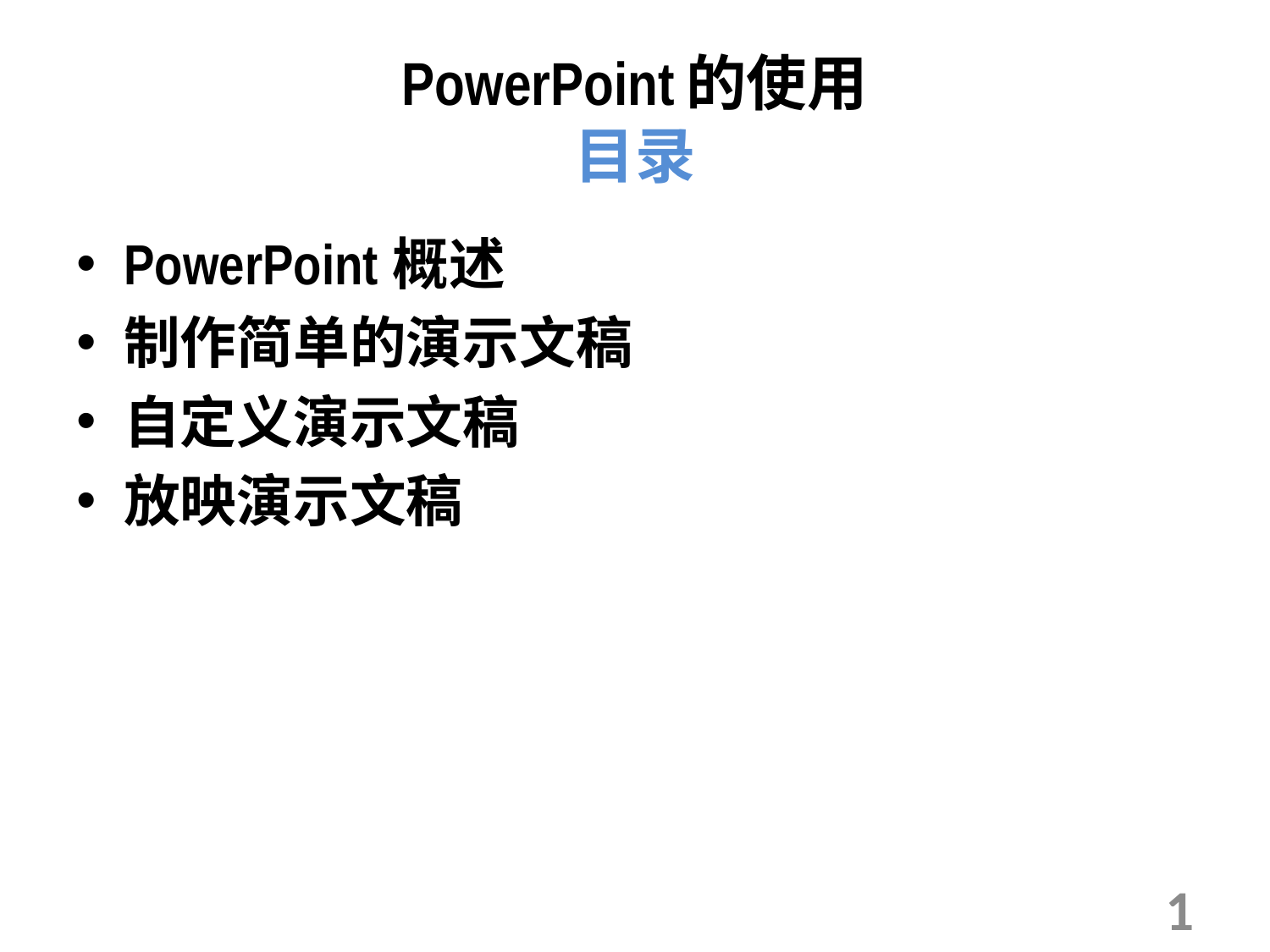

# PowerPoint的使用 目录
PowerPoint概述
制作简单的演示文稿
自定义演示文稿
放映演示文稿
1